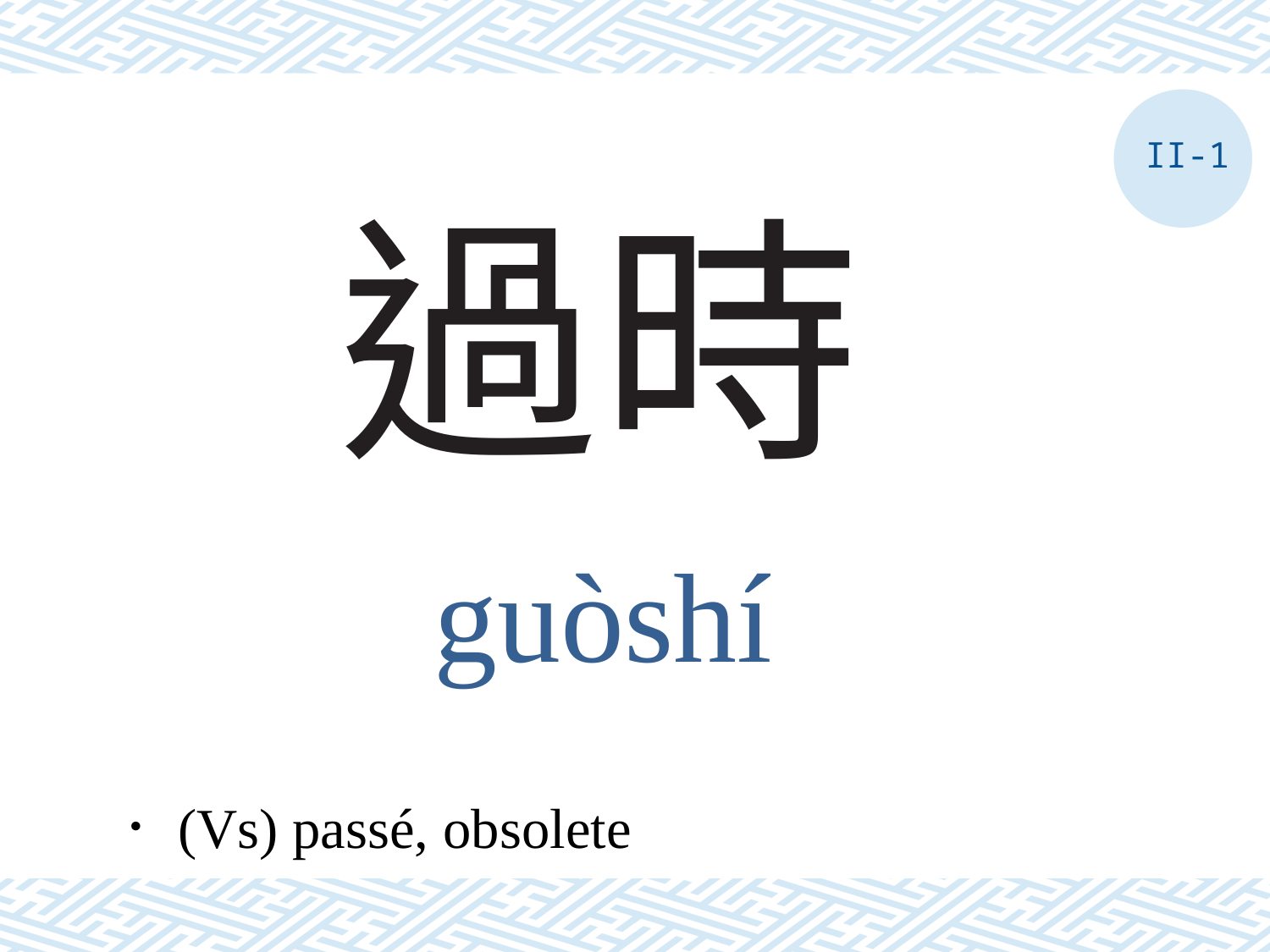

II-1

# 過時
guòshí
．(Vs) passé, obsolete